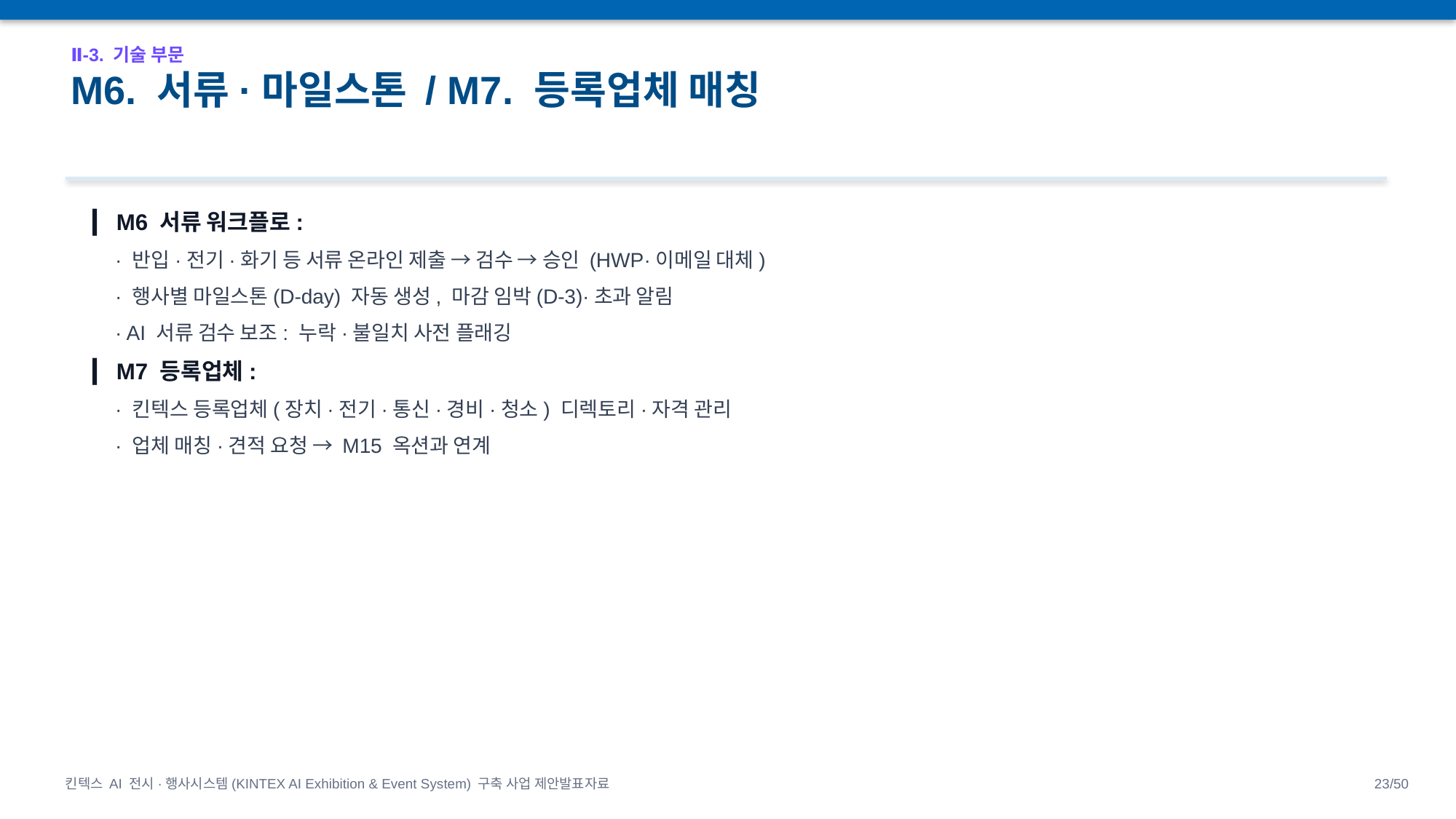

Ⅱ-3. 기술 부문
M6. 서류·마일스톤 / M7. 등록업체 매칭

▎ M6 서류 워크플로:
    · 반입·전기·화기 등 서류 온라인 제출 → 검수 → 승인 (HWP·이메일 대체)
    · 행사별 마일스톤(D-day) 자동 생성, 마감 임박(D-3)·초과 알림
    · AI 서류 검수 보조: 누락·불일치 사전 플래깅
▎ M7 등록업체:
    · 킨텍스 등록업체(장치·전기·통신·경비·청소) 디렉토리·자격 관리
    · 업체 매칭·견적 요청 → M15 옥션과 연계
킨텍스 AI 전시·행사시스템(KINTEX AI Exhibition & Event System) 구축 사업 제안발표자료
23/50